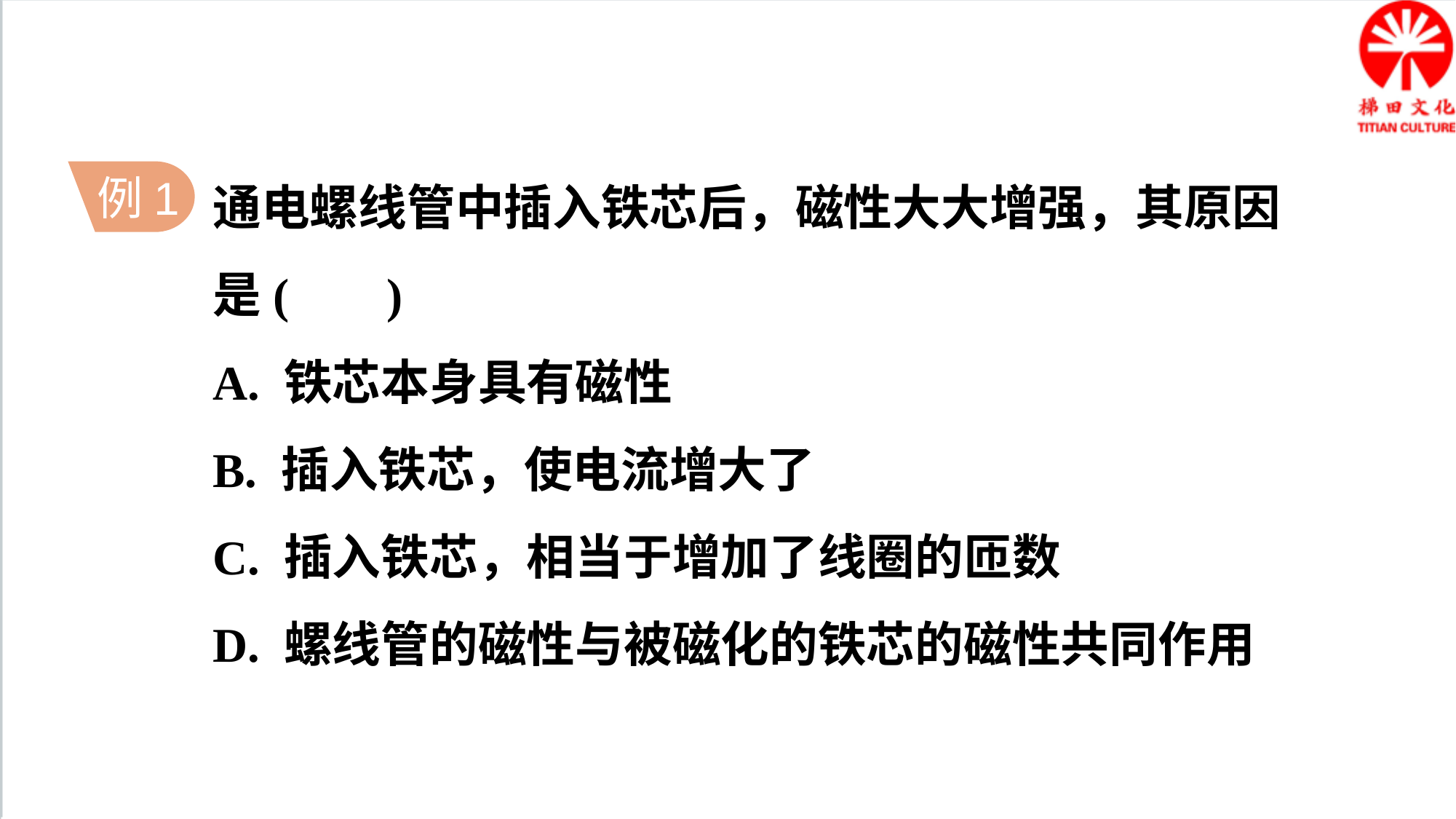

通电螺线管中插入铁芯后，磁性大大增强，其原因
是(        )
A. 铁芯本身具有磁性
B. 插入铁芯，使电流增大了
C. 插入铁芯，相当于增加了线圈的匝数
D. 螺线管的磁性与被磁化的铁芯的磁性共同作用
例1